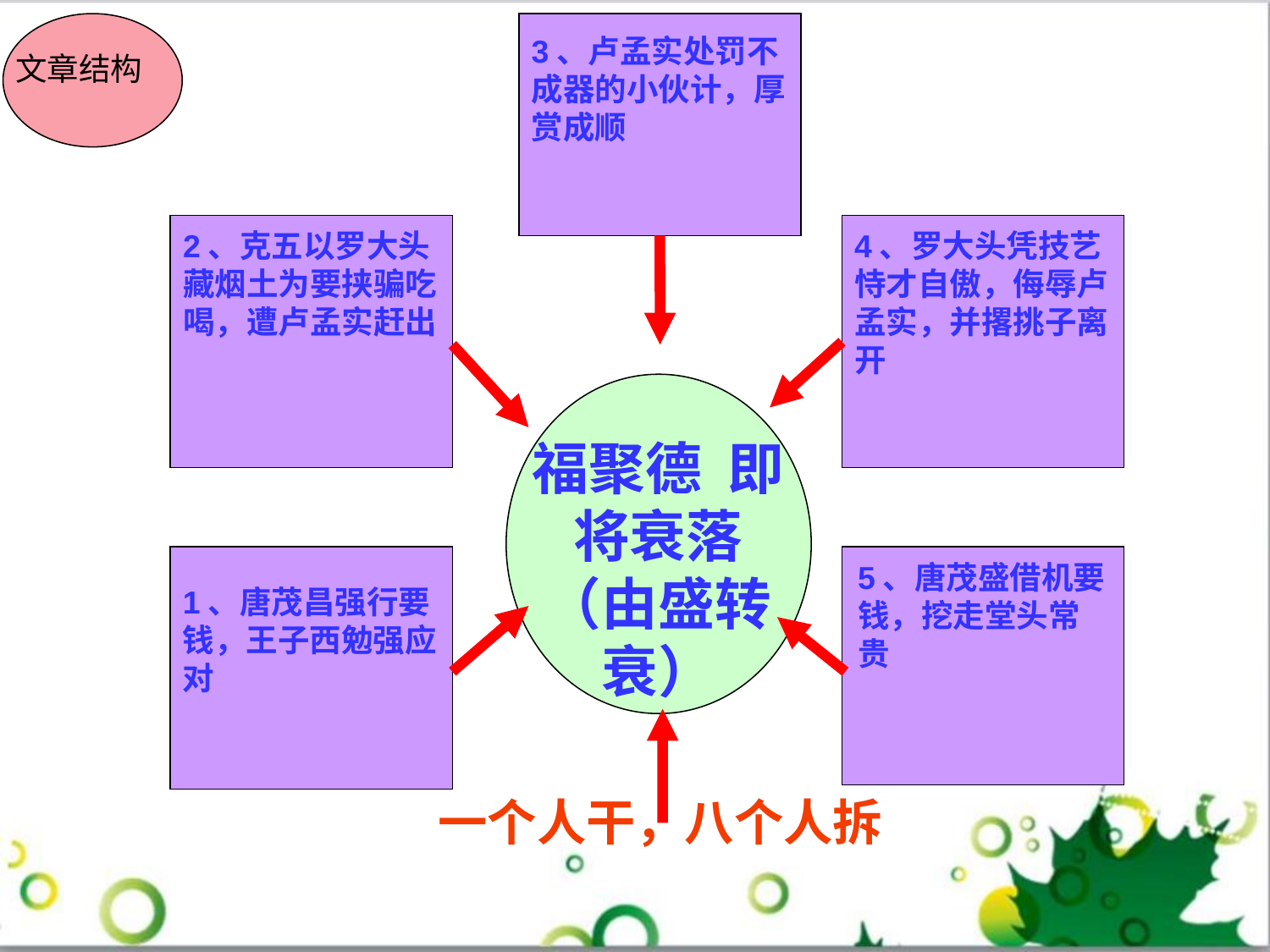

文章结构

3、卢孟实处罚不成器的小伙计，厚赏成顺

4、罗大头凭技艺恃才自傲，侮辱卢孟实，并撂挑子离开
2、克五以罗大头藏烟土为要挟骗吃喝，遭卢孟实赶出

福聚德  即将衰落（由盛转衰）

5、唐茂盛借机要钱，挖走堂头常贵
1、唐茂昌强行要钱，王子西勉强应对

一个人干，八个人拆